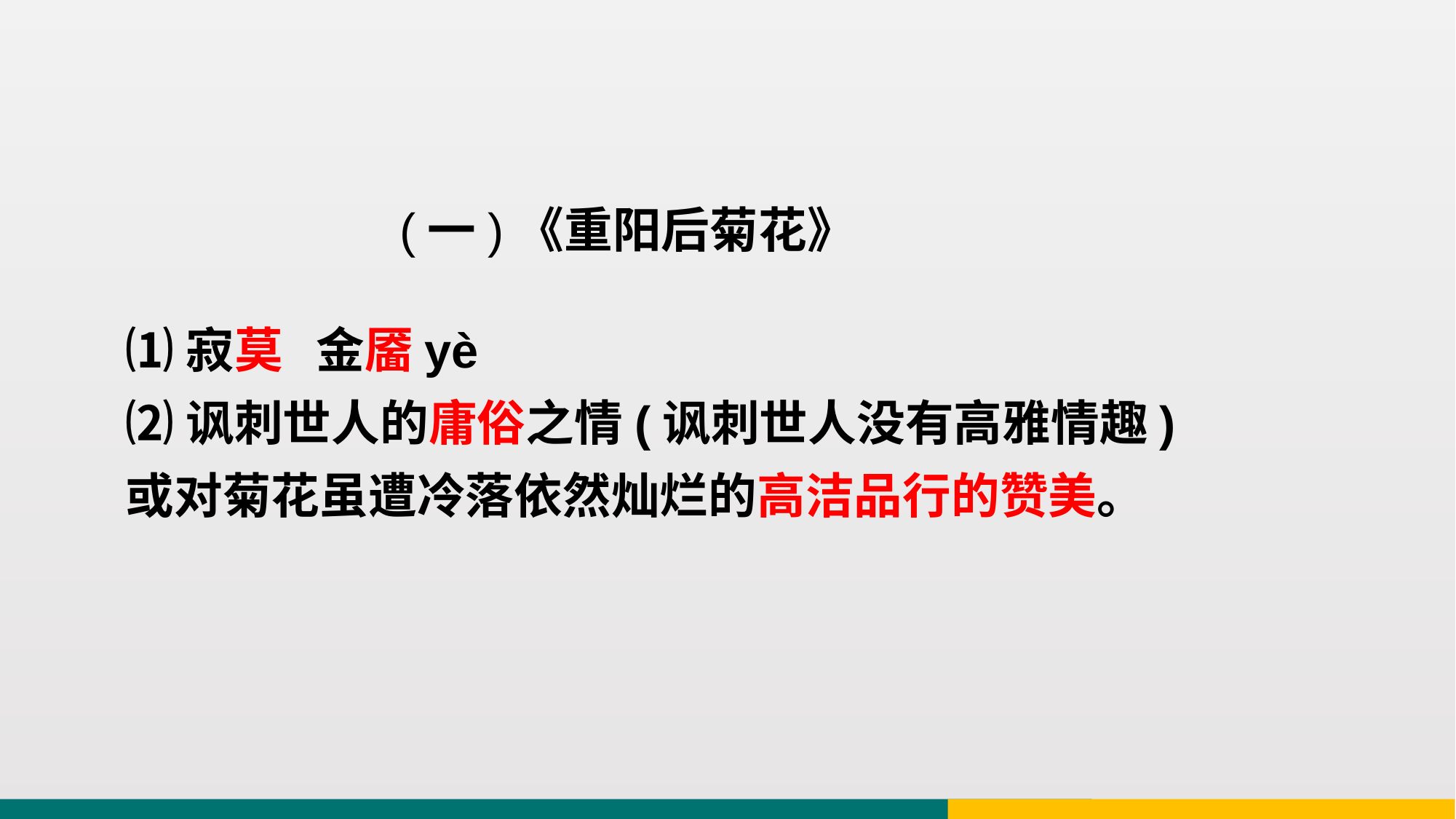

(一)《重阳后菊花》
⑴寂莫   金靥yè
⑵讽刺世人的庸俗之情(讽刺世人没有高雅情趣)
或对菊花虽遭冷落依然灿烂的高洁品行的赞美。